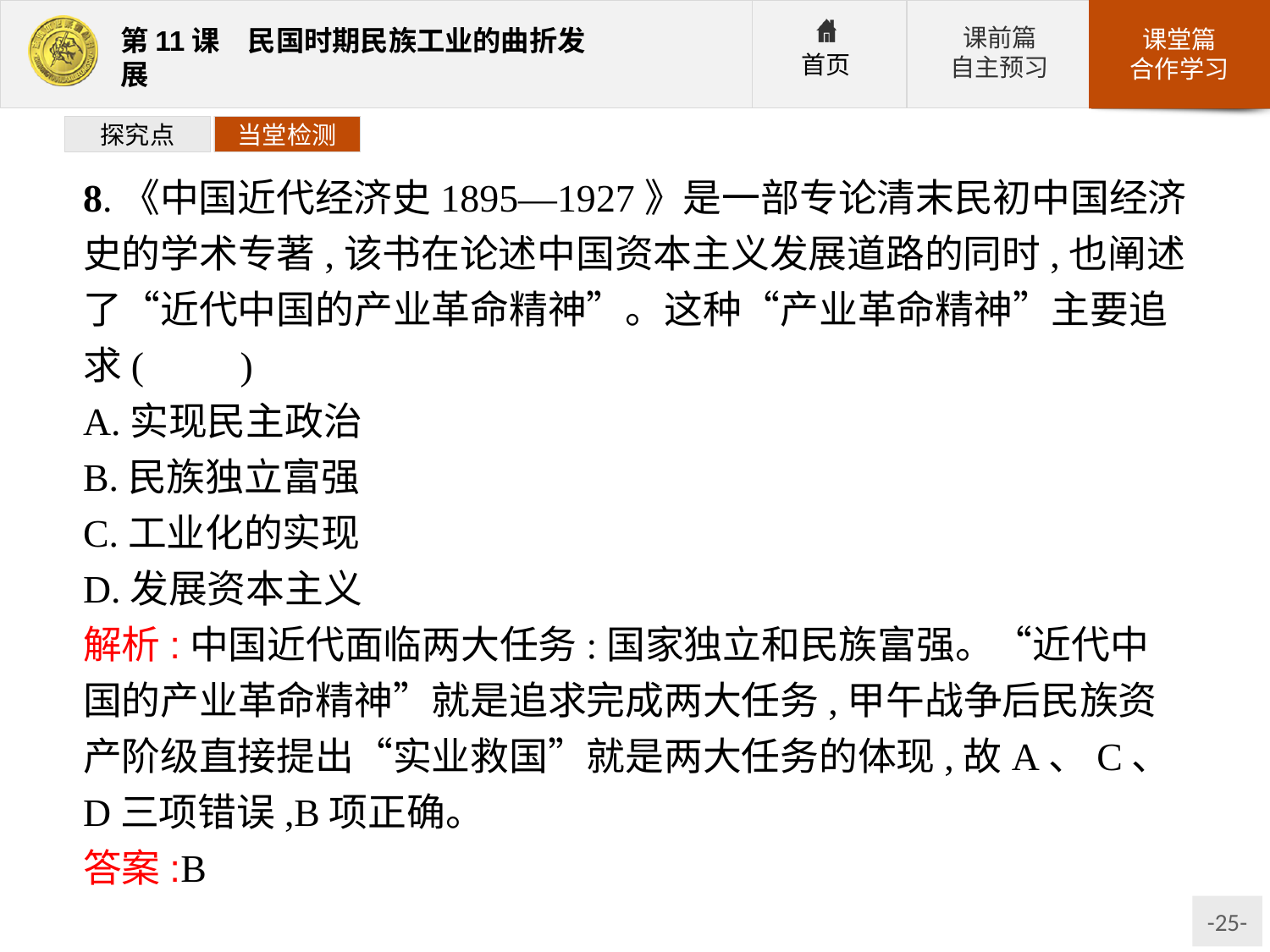

探究点
当堂检测
8.《中国近代经济史1895—1927》是一部专论清末民初中国经济史的学术专著,该书在论述中国资本主义发展道路的同时,也阐述了“近代中国的产业革命精神”。这种“产业革命精神”主要追求(　　)
A.实现民主政治
B.民族独立富强
C.工业化的实现
D.发展资本主义
解析:中国近代面临两大任务:国家独立和民族富强。“近代中国的产业革命精神”就是追求完成两大任务,甲午战争后民族资产阶级直接提出“实业救国”就是两大任务的体现,故A、C、D三项错误,B项正确。
答案:B